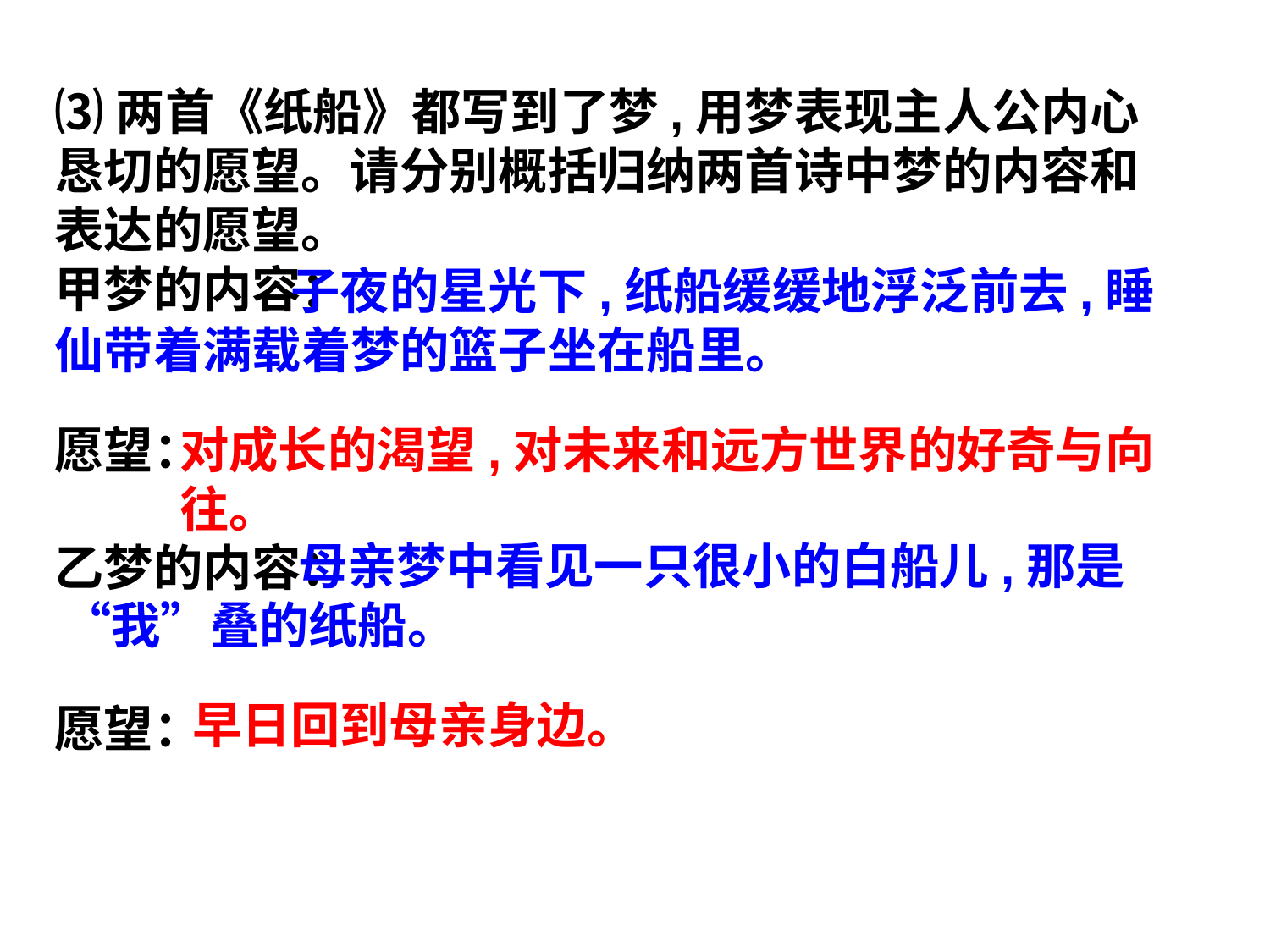

⑶两首《纸船》都写到了梦,用梦表现主人公内心恳切的愿望。请分别概括归纳两首诗中梦的内容和表达的愿望。
甲梦的内容：

愿望：

乙梦的内容：

愿望：
                    子夜的星光下,纸船缓缓地浮泛前去,睡仙带着满载着梦的篮子坐在船里。
对成长的渴望,对未来和远方世界的好奇与向往。
                    母亲梦中看见一只很小的白船儿,那是“我”叠的纸船。
早日回到母亲身边。